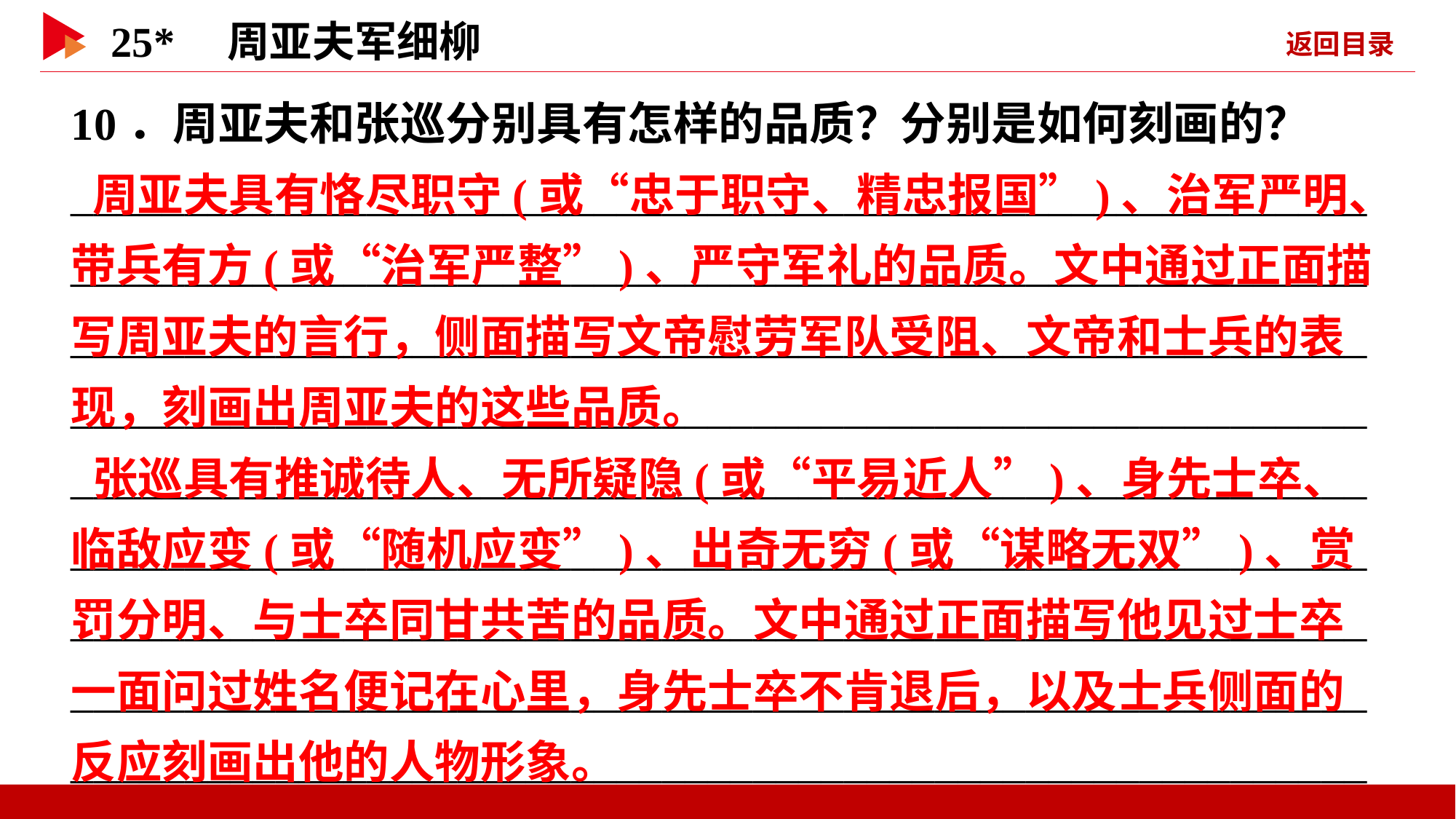

10．周亚夫和张巡分别具有怎样的品质？分别是如何刻画的？
_________________________________________________________________________________________________________________________________________________________________________________________________________________________________________________________________________________________________________________________________________________________________________________________________________________________________________________________________________________________________________________________________
 周亚夫具有恪尽职守(或“忠于职守、精忠报国”)、治军严明、带兵有方(或“治军严整”)、严守军礼的品质。文中通过正面描写周亚夫的言行，侧面描写文帝慰劳军队受阻、文帝和士兵的表现，刻画出周亚夫的这些品质。
 张巡具有推诚待人、无所疑隐(或“平易近人”)、身先士卒、临敌应变(或“随机应变”)、出奇无穷(或“谋略无双”)、赏罚分明、与士卒同甘共苦的品质。文中通过正面描写他见过士卒一面问过姓名便记在心里，身先士卒不肯退后，以及士兵侧面的反应刻画出他的人物形象。